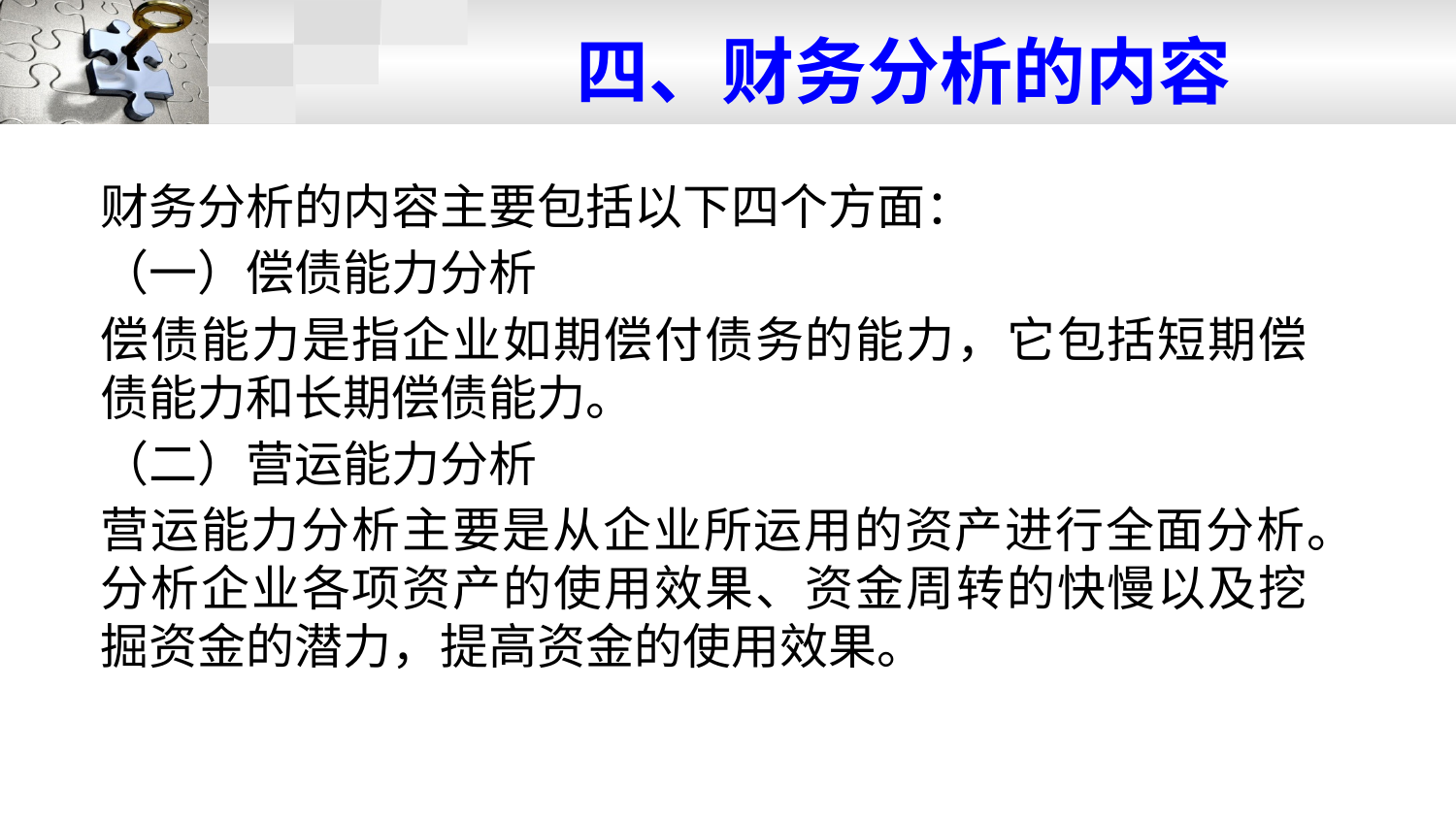

# 四、财务分析的内容
财务分析的内容主要包括以下四个方面：
（一）偿债能力分析
偿债能力是指企业如期偿付债务的能力，它包括短期偿债能力和长期偿债能力。
（二）营运能力分析
营运能力分析主要是从企业所运用的资产进行全面分析。分析企业各项资产的使用效果、资金周转的快慢以及挖掘资金的潜力，提高资金的使用效果。